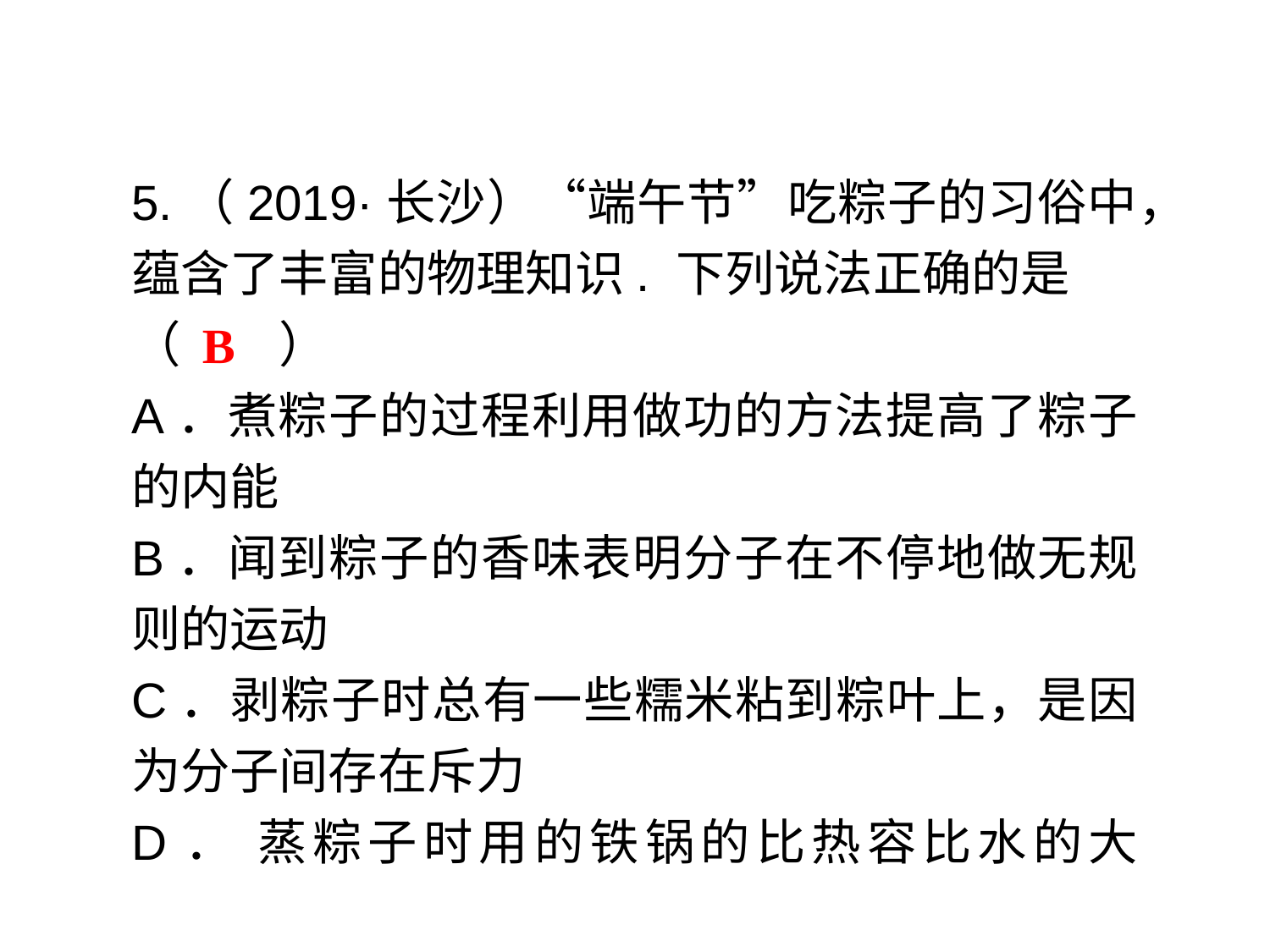

5.（2019·长沙）“端午节”吃粽子的习俗中，蕴含了丰富的物理知识. 下列说法正确的是
（　　）
A．煮粽子的过程利用做功的方法提高了粽子的内能
B．闻到粽子的香味表明分子在不停地做无规则的运动
C．剥粽子时总有一些糯米粘到粽叶上，是因为分子间存在斥力
D． 蒸粽子时用的铁锅的比热容比水的大
B